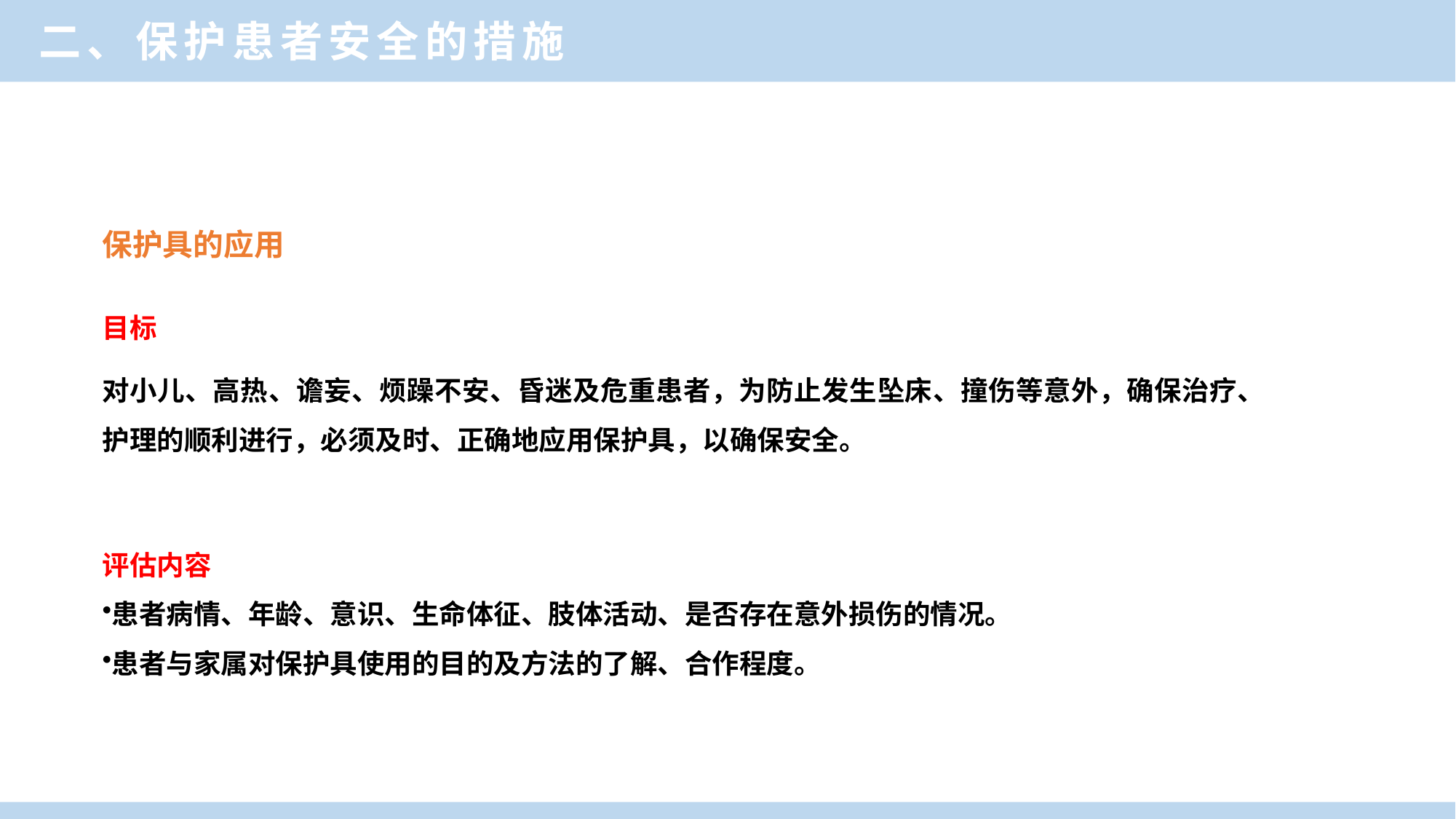

二、保护患者安全的措施
保护具的应用
目标
对小儿、高热、谵妄、烦躁不安、昏迷及危重患者，为防止发生坠床、撞伤等意外，确保治疗、护理的顺利进行，必须及时、正确地应用保护具，以确保安全。
评估内容
患者病情、年龄、意识、生命体征、肢体活动、是否存在意外损伤的情况。
患者与家属对保护具使用的目的及方法的了解、合作程度。